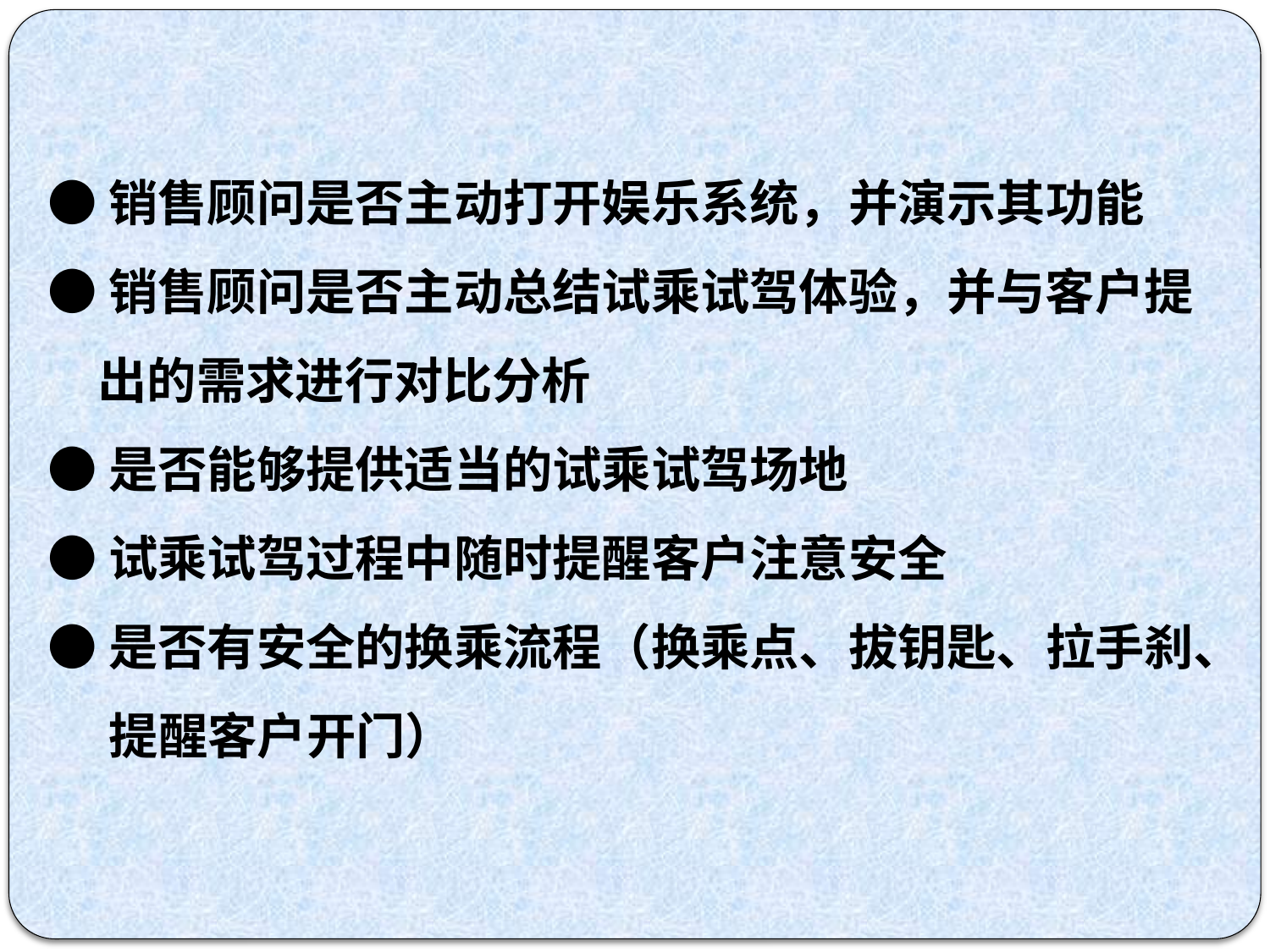

●销售顾问是否主动打开娱乐系统，并演示其功能
●销售顾问是否主动总结试乘试驾体验，并与客户提出的需求进行对比分析
●是否能够提供适当的试乘试驾场地
●试乘试驾过程中随时提醒客户注意安全
●是否有安全的换乘流程（换乘点、拔钥匙、拉手刹、 提醒客户开门）